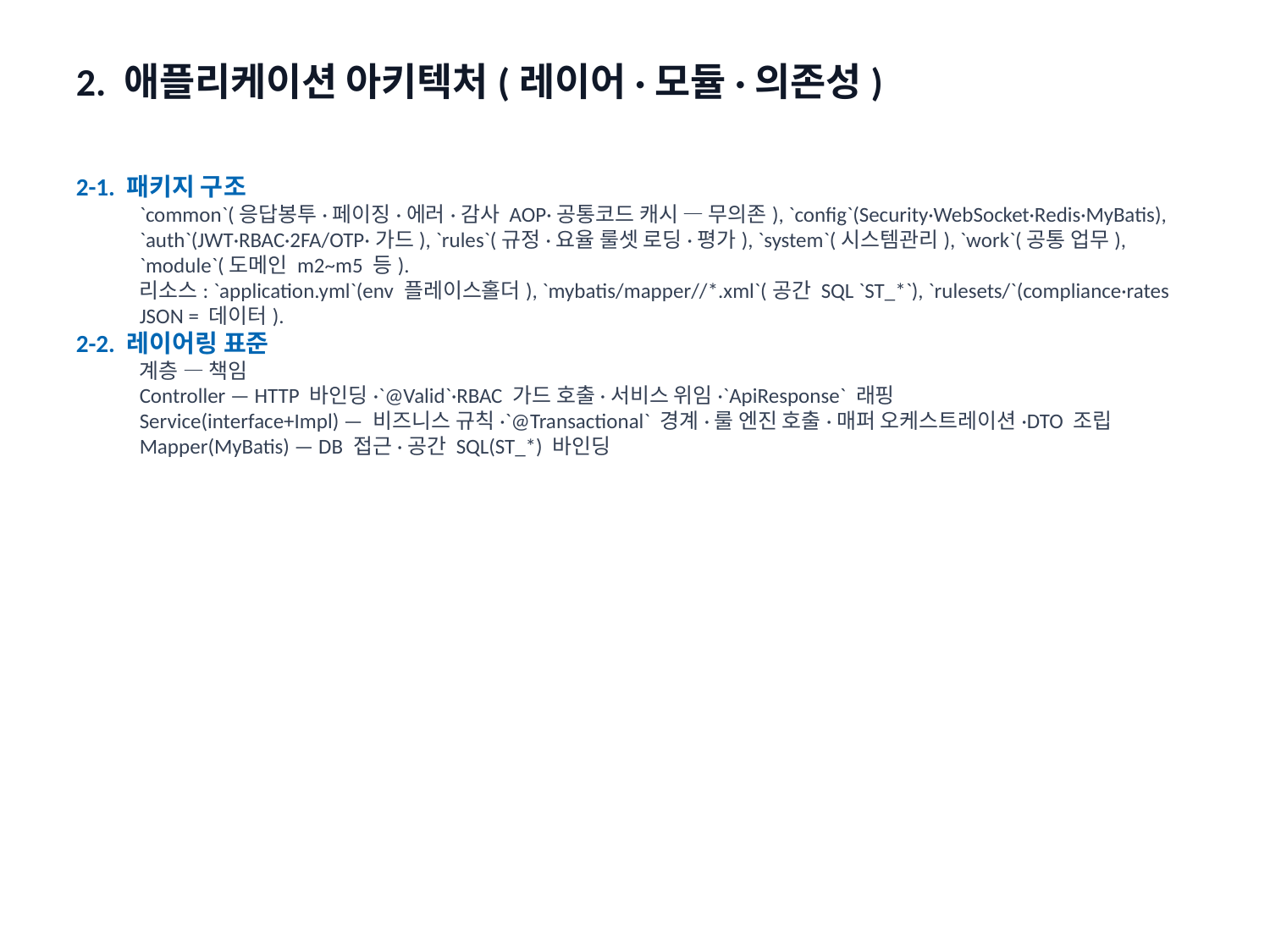

2. 애플리케이션 아키텍처(레이어·모듈·의존성)
2-1. 패키지 구조
`common`(응답봉투·페이징·에러·감사 AOP·공통코드 캐시 — 무의존), `config`(Security·WebSocket·Redis·MyBatis), `auth`(JWT·RBAC·2FA/OTP·가드), `rules`(규정·요율 룰셋 로딩·평가), `system`(시스템관리), `work`(공통 업무), `module`(도메인 m2~m5 등).
리소스: `application.yml`(env 플레이스홀더), `mybatis/mapper//*.xml`(공간 SQL `ST_*`), `rulesets/`(compliance·rates JSON = 데이터).
2-2. 레이어링 표준
계층 — 책임
Controller — HTTP 바인딩·`@Valid`·RBAC 가드 호출·서비스 위임·`ApiResponse` 래핑
Service(interface+Impl) — 비즈니스 규칙·`@Transactional` 경계·룰 엔진 호출·매퍼 오케스트레이션·DTO 조립
Mapper(MyBatis) — DB 접근·공간 SQL(ST_*) 바인딩